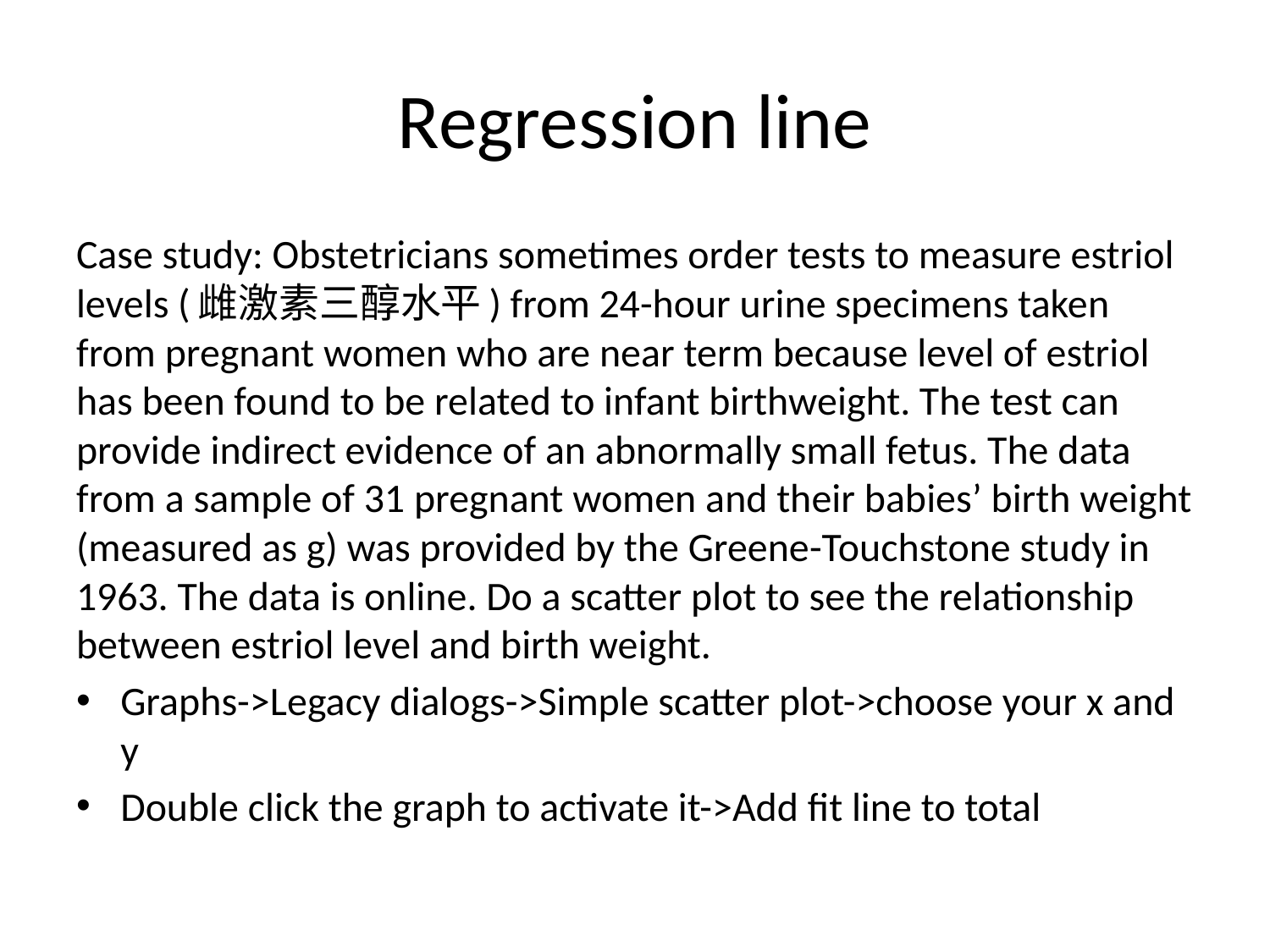

# Regression line
Case study: Obstetricians sometimes order tests to measure estriol levels (雌激素三醇水平) from 24-hour urine specimens taken from pregnant women who are near term because level of estriol has been found to be related to infant birthweight. The test can provide indirect evidence of an abnormally small fetus. The data from a sample of 31 pregnant women and their babies’ birth weight (measured as g) was provided by the Greene-Touchstone study in 1963. The data is online. Do a scatter plot to see the relationship between estriol level and birth weight.
Graphs->Legacy dialogs->Simple scatter plot->choose your x and y
Double click the graph to activate it->Add fit line to total